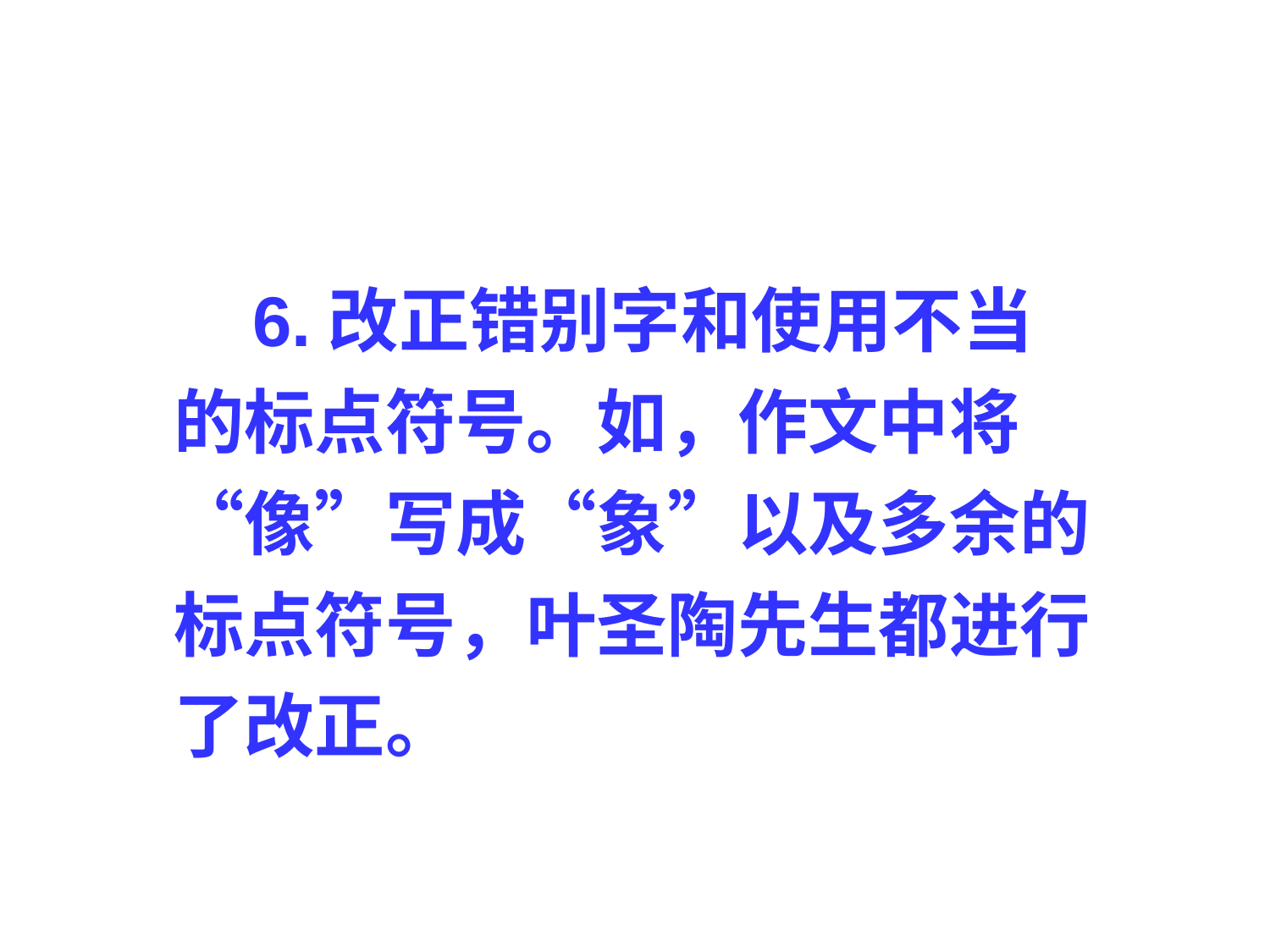

6.改正错别字和使用不当的标点符号。如，作文中将“像”写成“象”以及多余的标点符号，叶圣陶先生都进行了改正。